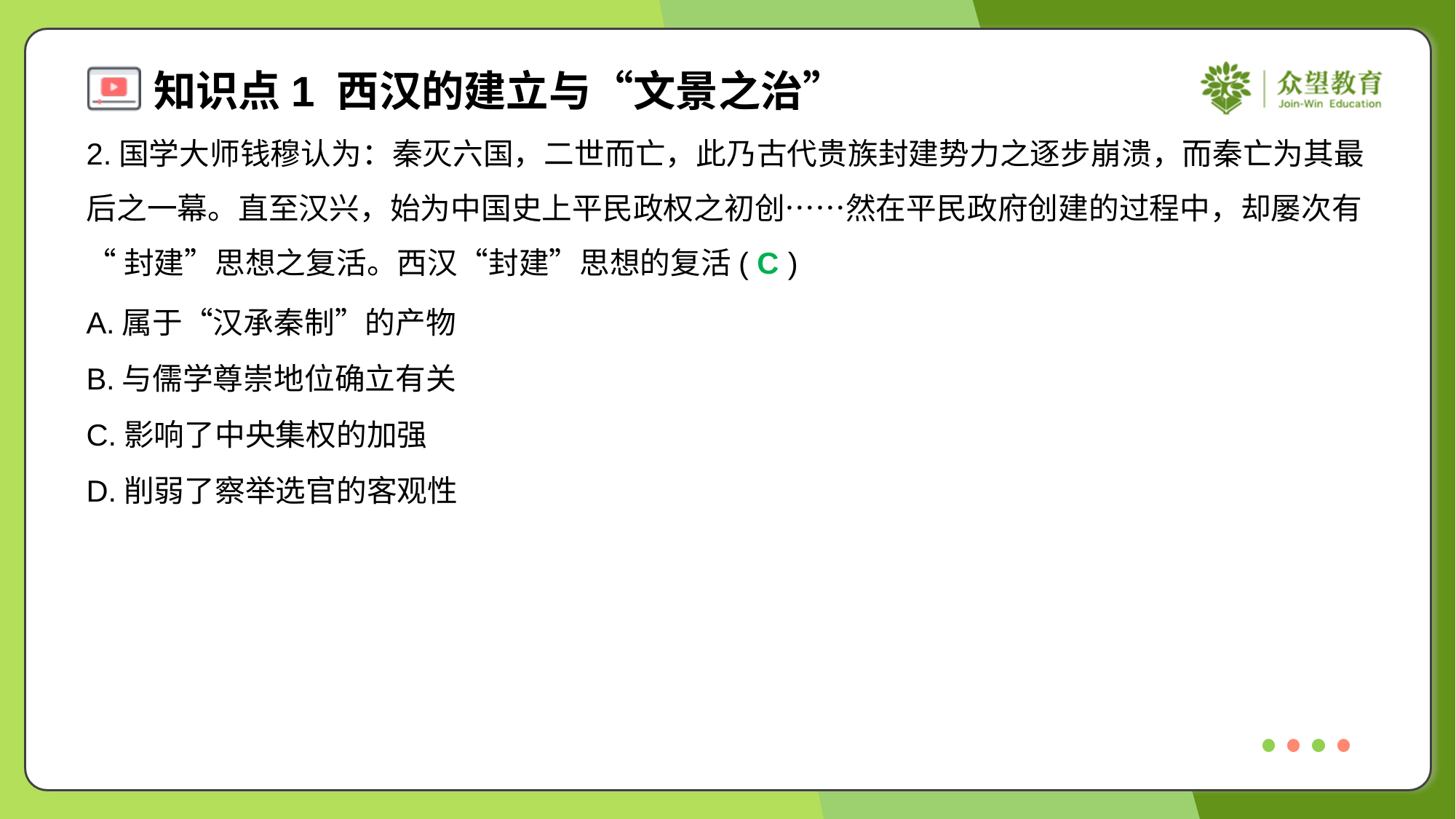

2.国学大师钱穆认为：秦灭六国，二世而亡，此乃古代贵族封建势力之逐步崩溃，而秦亡为其最
后之一幕。直至汉兴，始为中国史上平民政权之初创……然在平民政府创建的过程中，却屡次有
“封建”思想之复活。西汉“封建”思想的复活(     )
C
A.属于“汉承秦制”的产物
B.与儒学尊崇地位确立有关
C.影响了中央集权的加强
D.削弱了察举选官的客观性